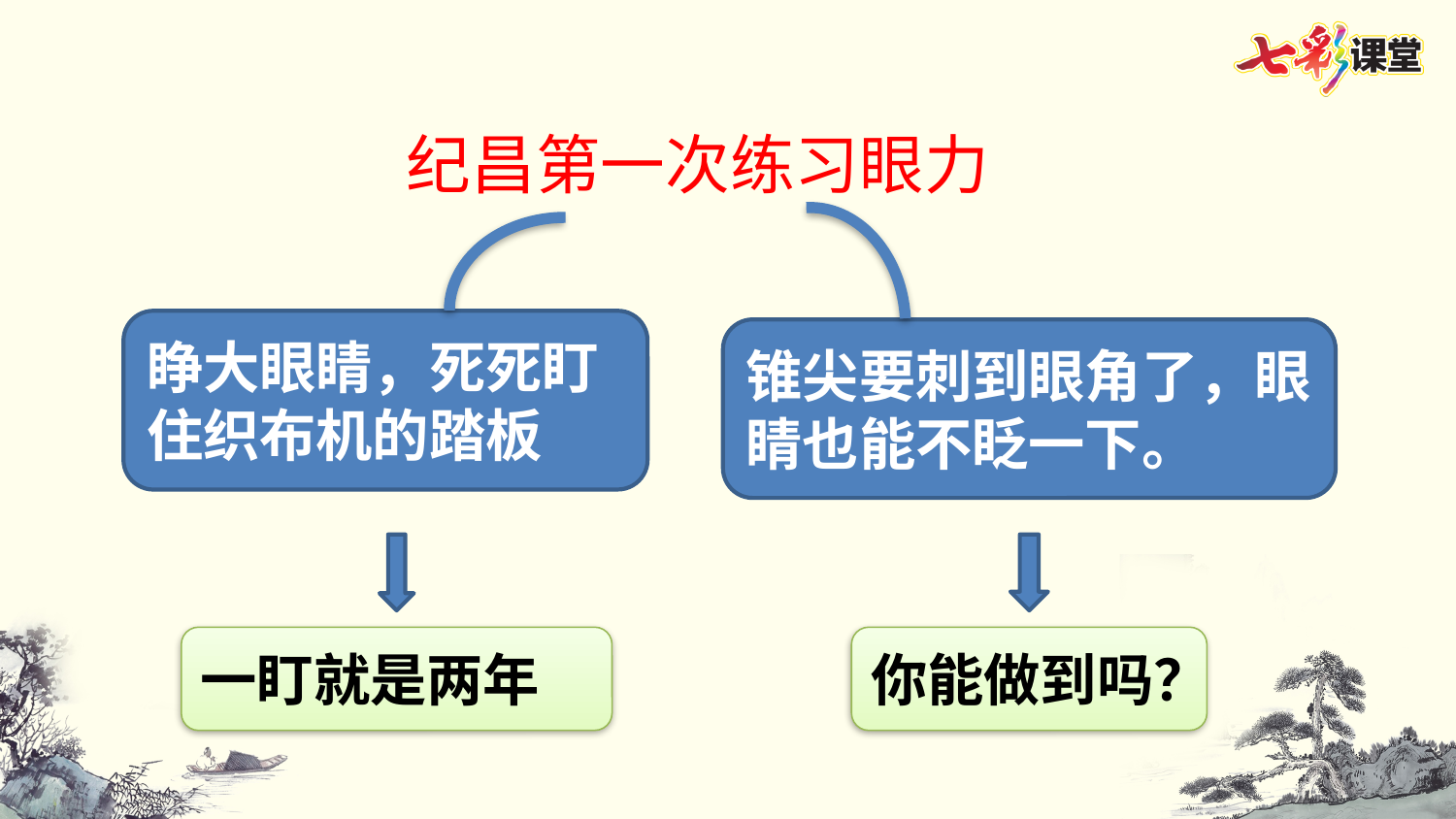

纪昌第一次练习眼力

睁大眼睛，死死盯住织布机的踏板
锥尖要刺到眼角了，眼睛也能不眨一下。

一盯就是两年
你能做到吗？